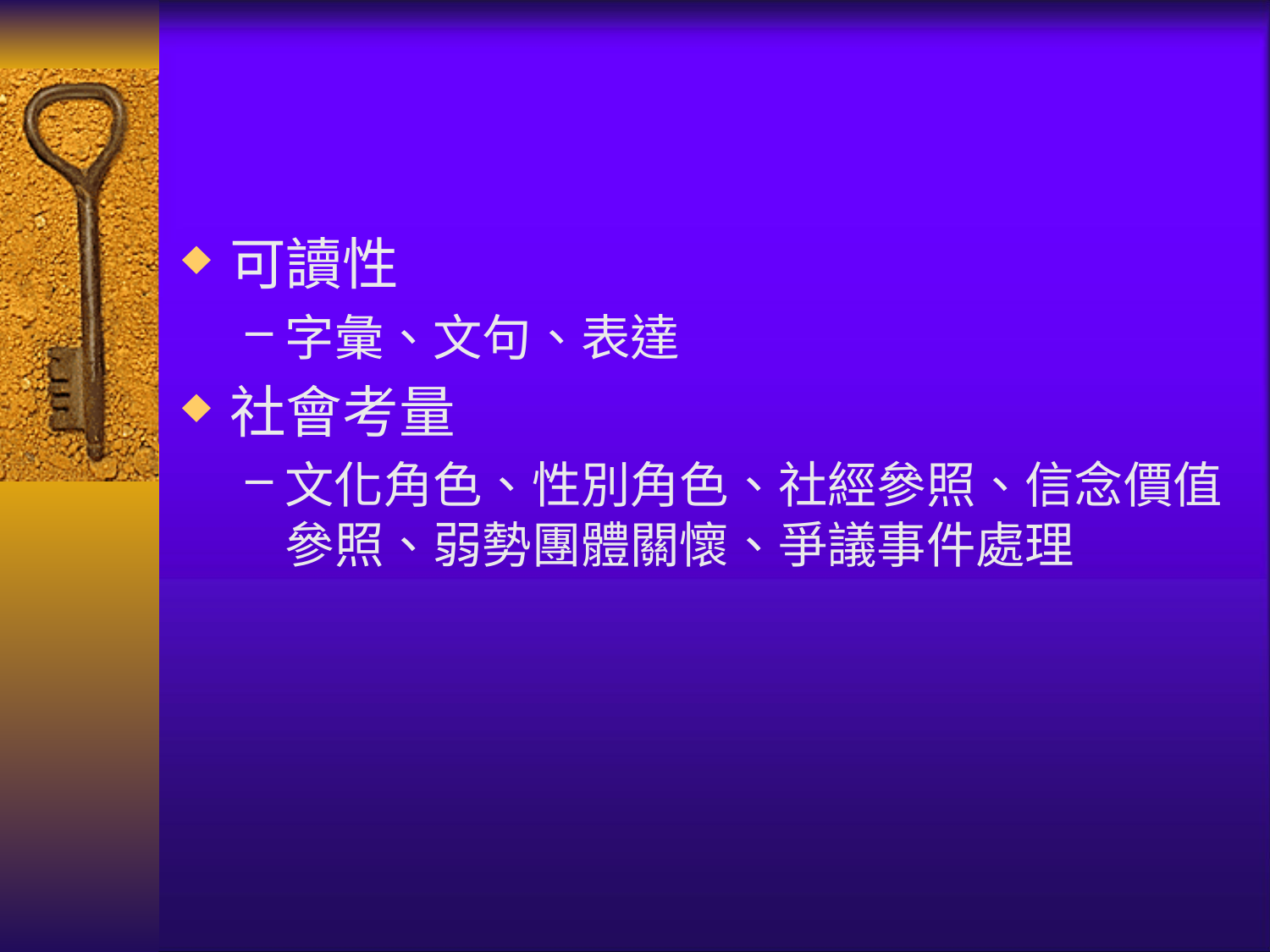

可讀性
字彙、文句、表達
社會考量
文化角色、性別角色、社經參照、信念價值參照、弱勢團體關懷、爭議事件處理